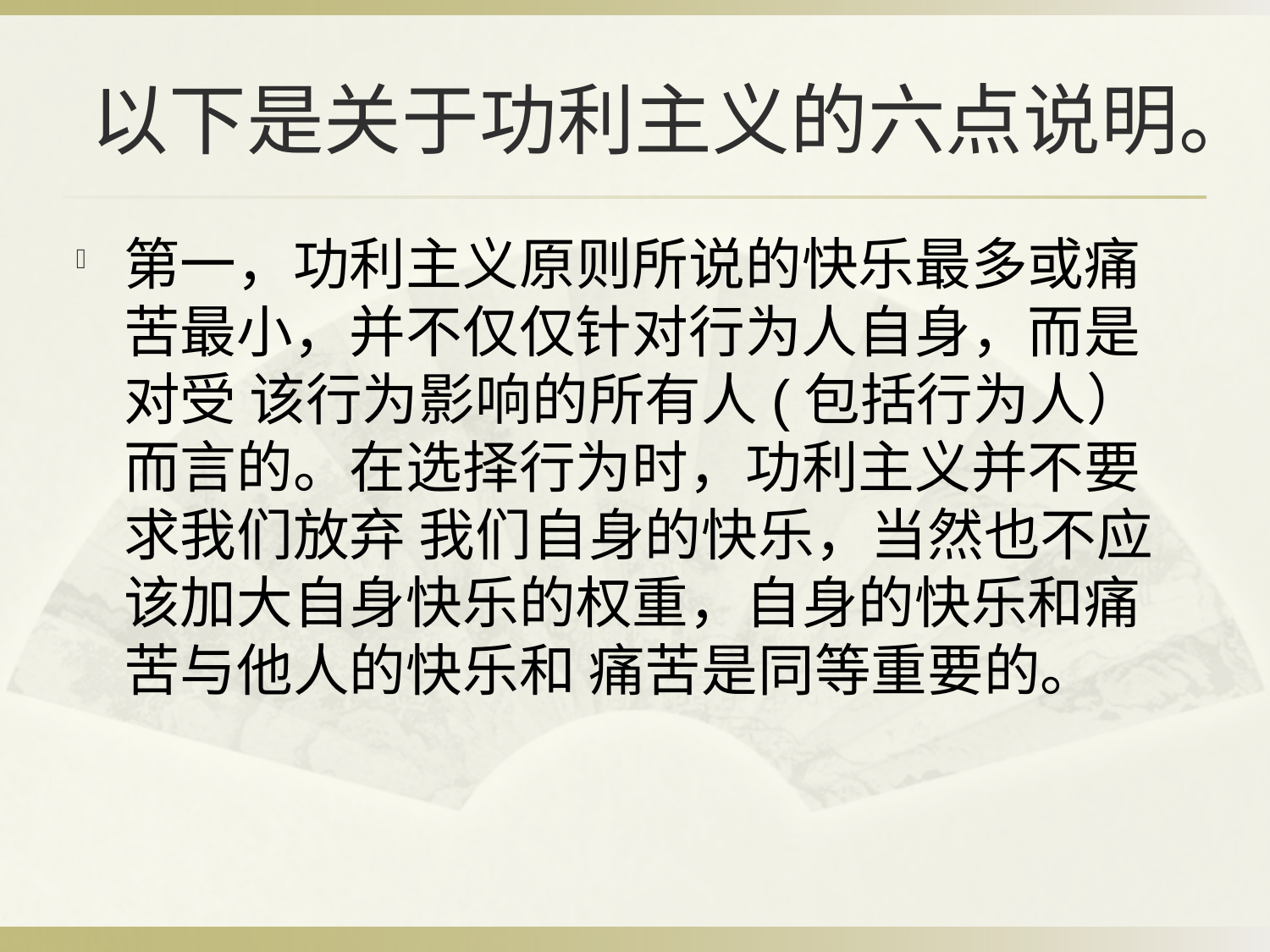

# 以下是关于功利主义的六点说明。
第一，功利主义原则所说的快乐最多或痛苦最小，并不仅仅针对行为人自身，而是对受 该行为影响的所有人(包括行为人）而言的。在选择行为时，功利主义并不要求我们放弃 我们自身的快乐，当然也不应该加大自身快乐的权重，自身的快乐和痛苦与他人的快乐和 痛苦是同等重要的。